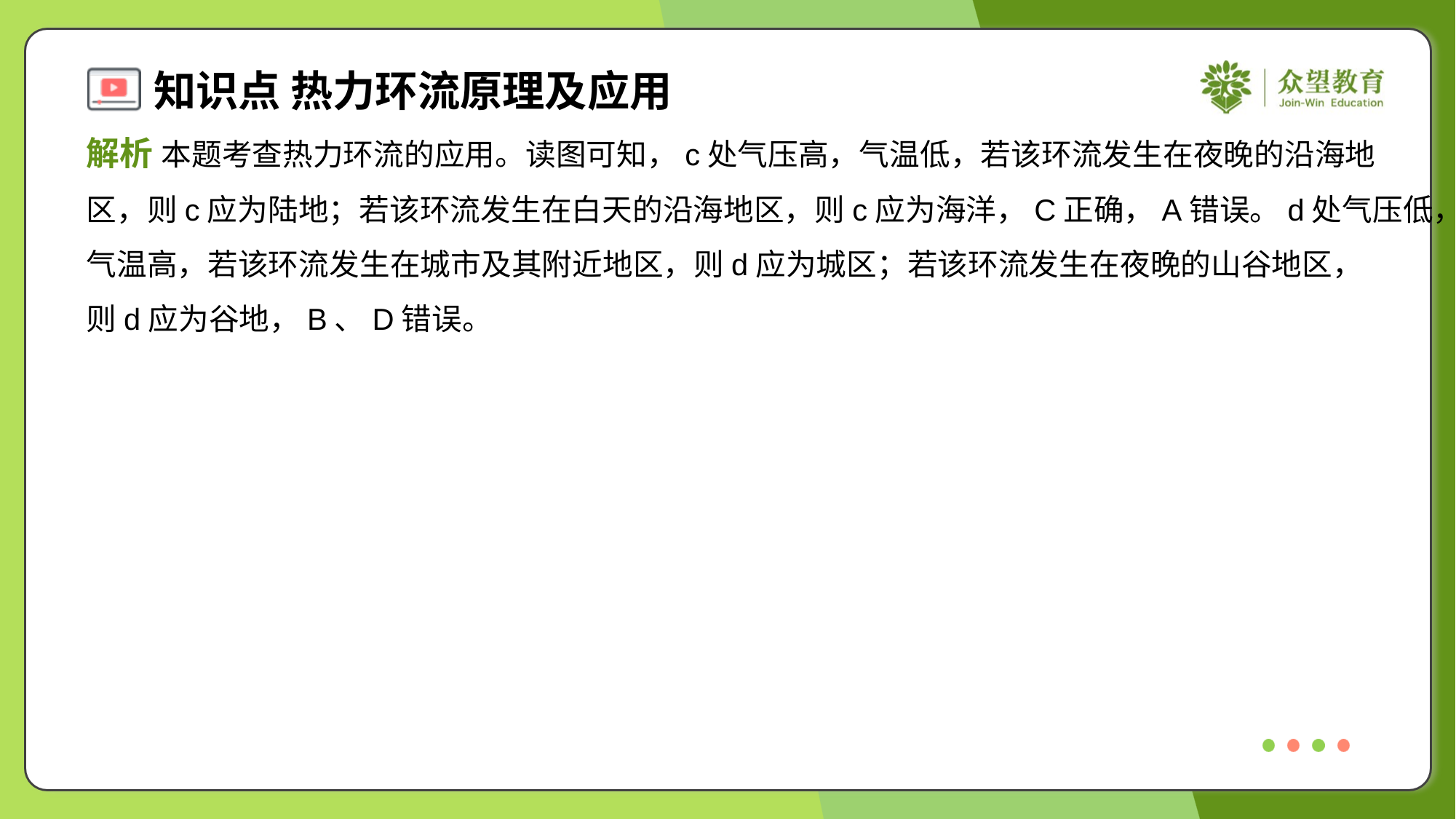

解析 本题考查热力环流的应用。读图可知，c处气压高，气温低，若该环流发生在夜晚的沿海地
区，则c应为陆地；若该环流发生在白天的沿海地区，则c应为海洋，C正确，A错误。d处气压低，
气温高，若该环流发生在城市及其附近地区，则d应为城区；若该环流发生在夜晚的山谷地区，
则d应为谷地，B、D错误。